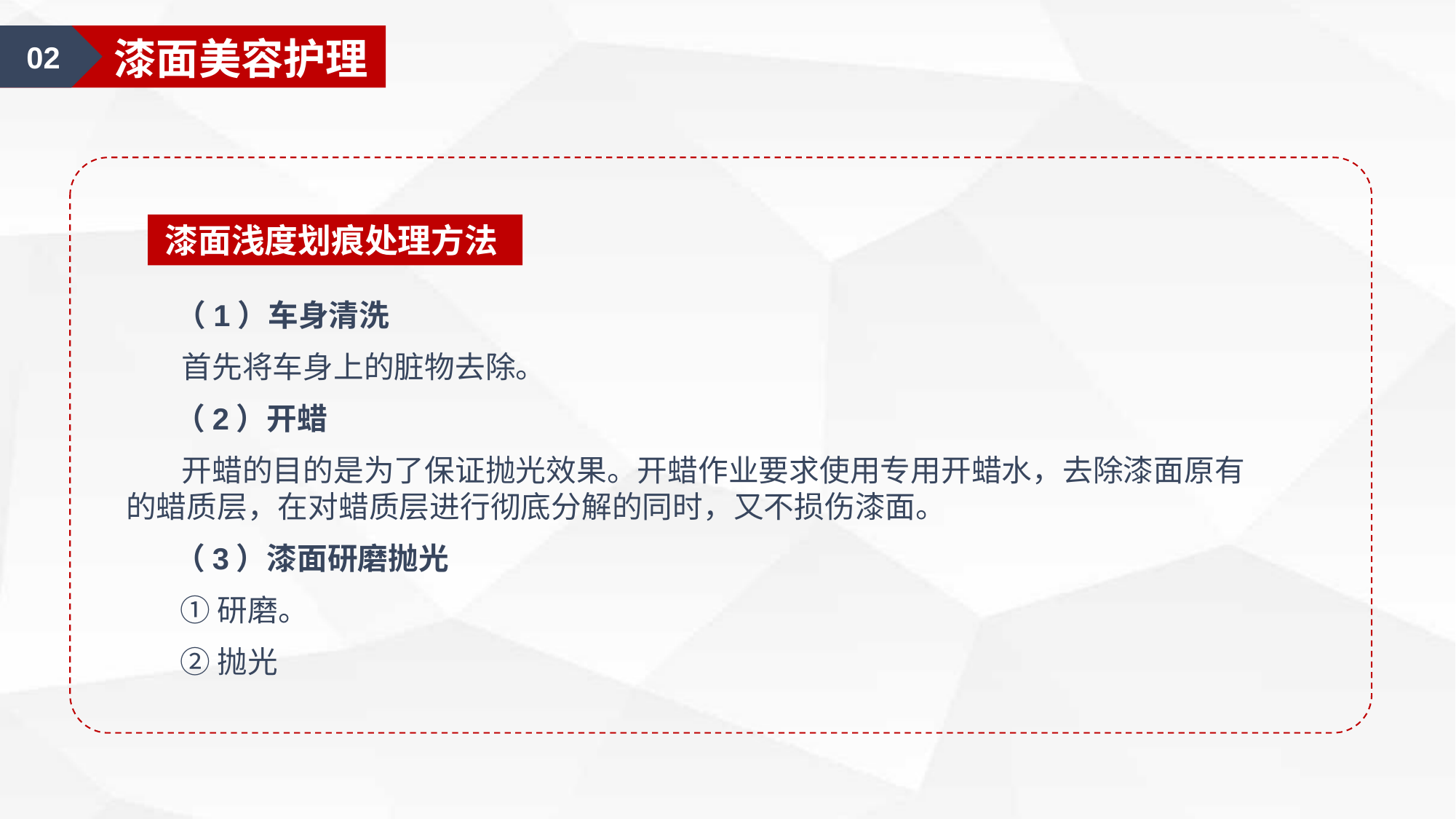

02
漆面美容护理

漆面浅度划痕处理方法
       （1）车身清洗
       首先将车身上的脏物去除。
      （2）开蜡
       开蜡的目的是为了保证抛光效果。开蜡作业要求使用专用开蜡水，去除漆面原有的蜡质层，在对蜡质层进行彻底分解的同时，又不损伤漆面。
      （3）漆面研磨抛光
        ①研磨。
        ②抛光